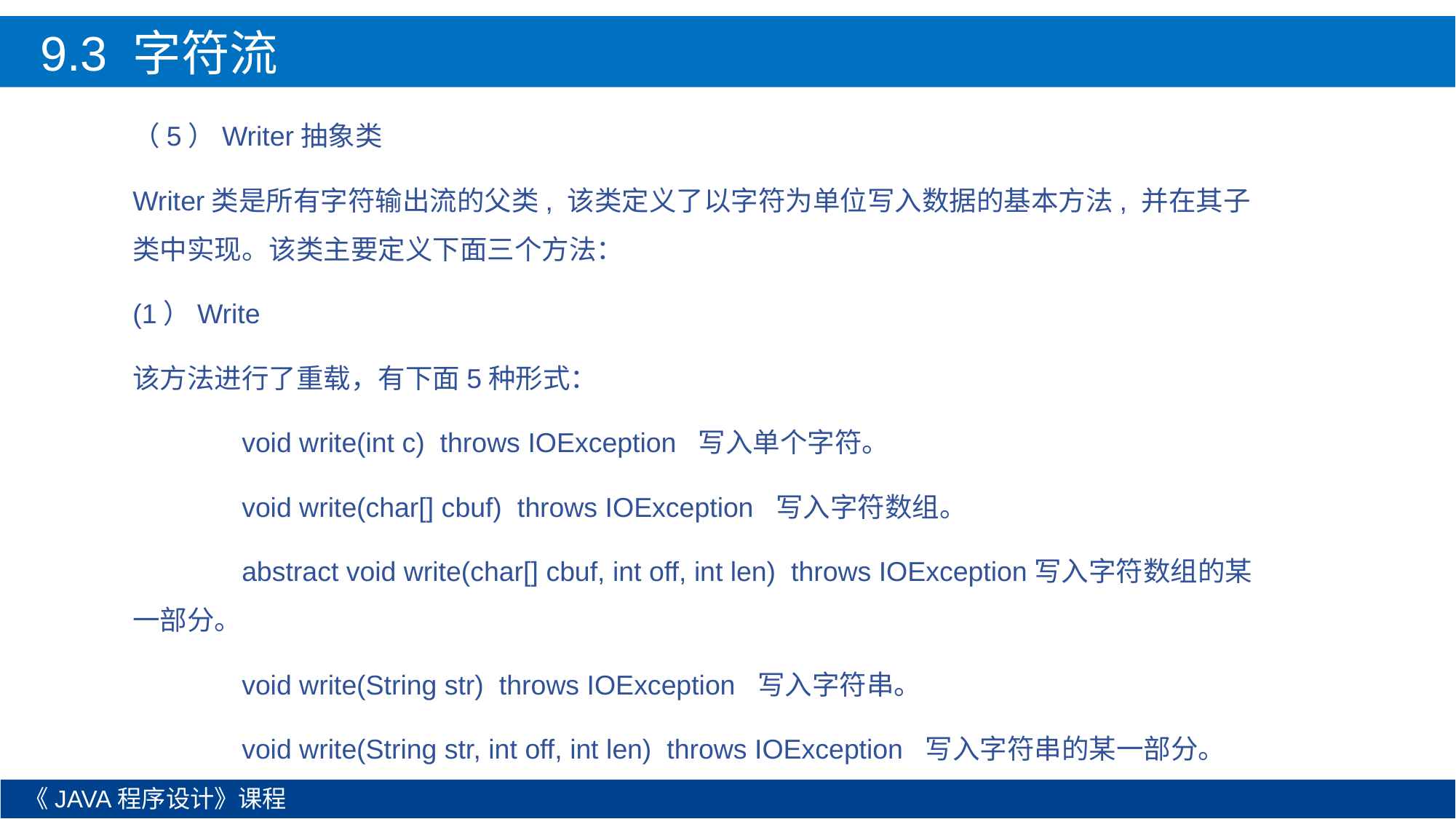

9.3 字符流
（5）Writer抽象类
Writer类是所有字符输出流的父类, 该类定义了以字符为单位写入数据的基本方法, 并在其子类中实现。该类主要定义下面三个方法：
(1）Write
该方法进行了重载，有下面5种形式：
	void write(int c)  throws IOException  写入单个字符。
	void write(char[] cbuf)  throws IOException  写入字符数组。
	abstract void write(char[] cbuf, int off, int len)  throws IOException写入字符数组的某一部分。
	void write(String str)  throws IOException  写入字符串。
	void write(String str, int off, int len)  throws IOException  写入字符串的某一部分。
《JAVA程序设计》课程